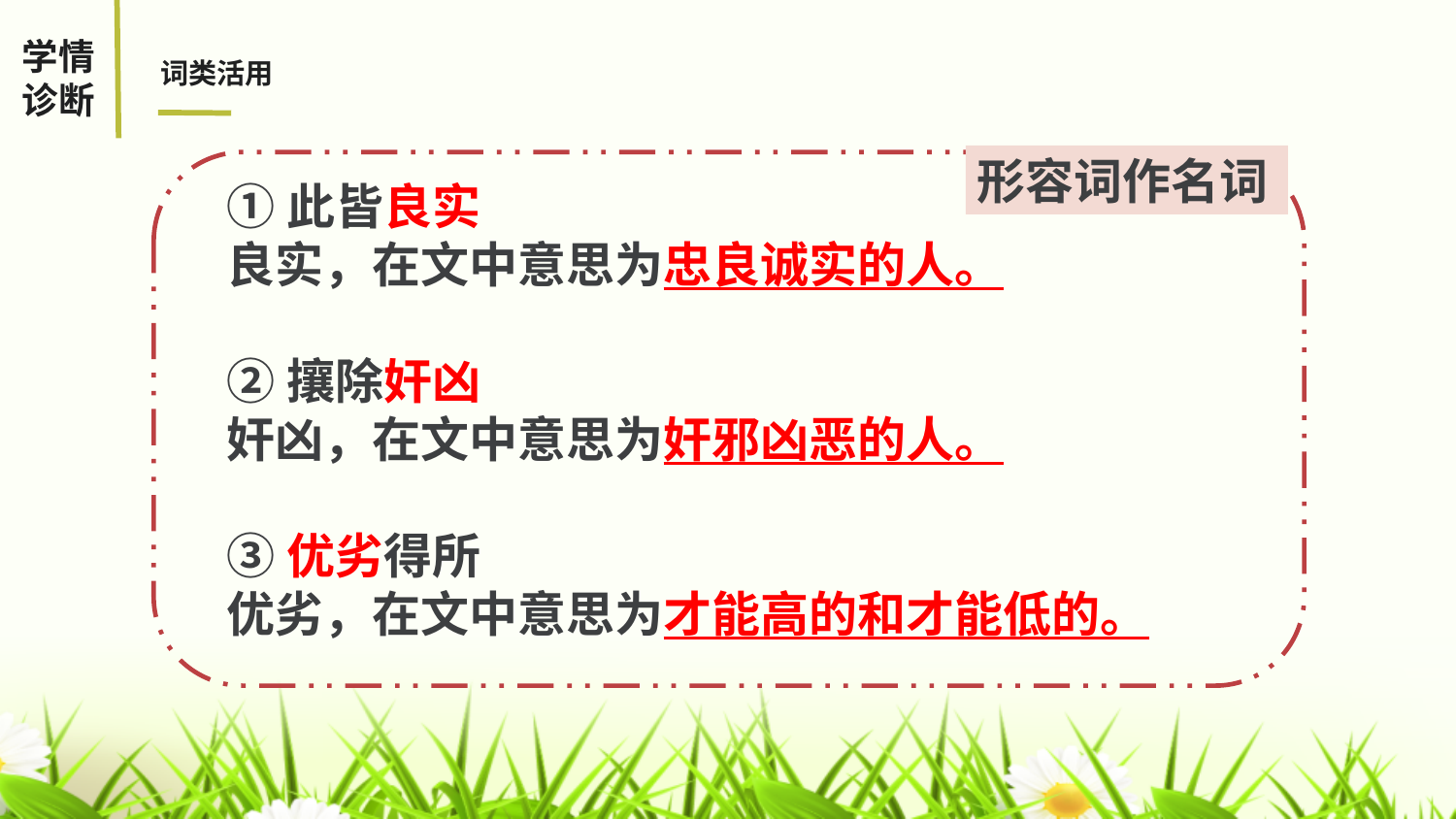

学情
诊断
词类活用
形容词作名词

①此皆良实
良实，在文中意思为忠良诚实的人。

②攘除奸凶
奸凶，在文中意思为奸邪凶恶的人。

③优劣得所
优劣，在文中意思为才能高的和才能低的。